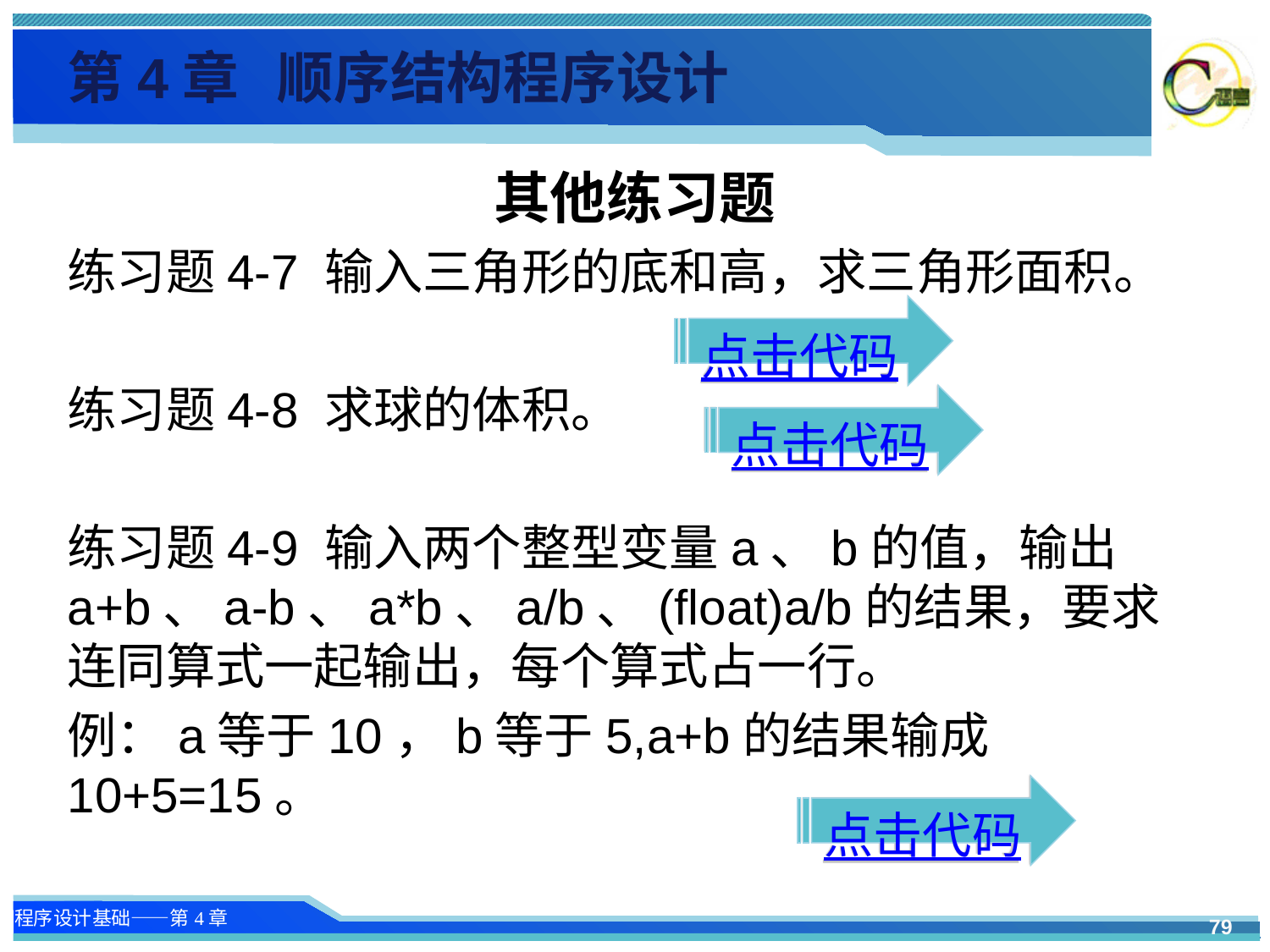

第4章   顺序结构程序设计

其他练习题
练习题4-7 输入三角形的底和高，求三角形面积。

练习题4-8 求球的体积。

练习题4-9 输入两个整型变量a、b的值，输出a+b、a-b、a*b、a/b、(float)a/b的结果，要求连同算式一起输出，每个算式占一行。
例：a等于10，b等于5,a+b的结果输成  10+5=15。
点击代码
点击代码
点击代码
79